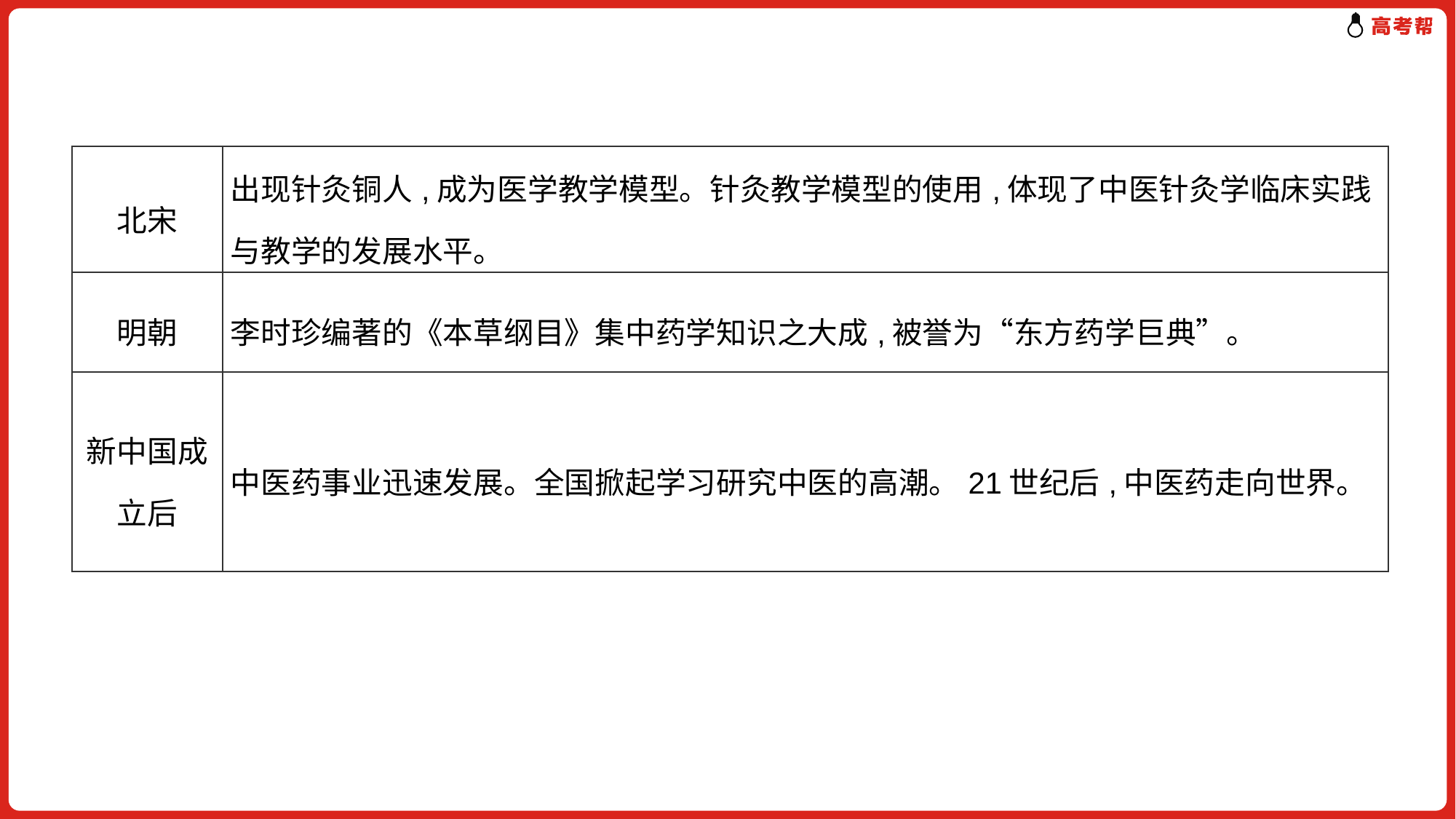

| 北宋 | 出现针灸铜人,成为医学教学模型。针灸教学模型的使用,体现了中医针灸学临床实践与教学的发展水平。 |
| --- | --- |
| 明朝 | 李时珍编著的《本草纲目》集中药学知识之大成,被誉为“东方药学巨典”。 |
| 新中国成立后 | 中医药事业迅速发展。全国掀起学习研究中医的高潮。21世纪后,中医药走向世界。 |